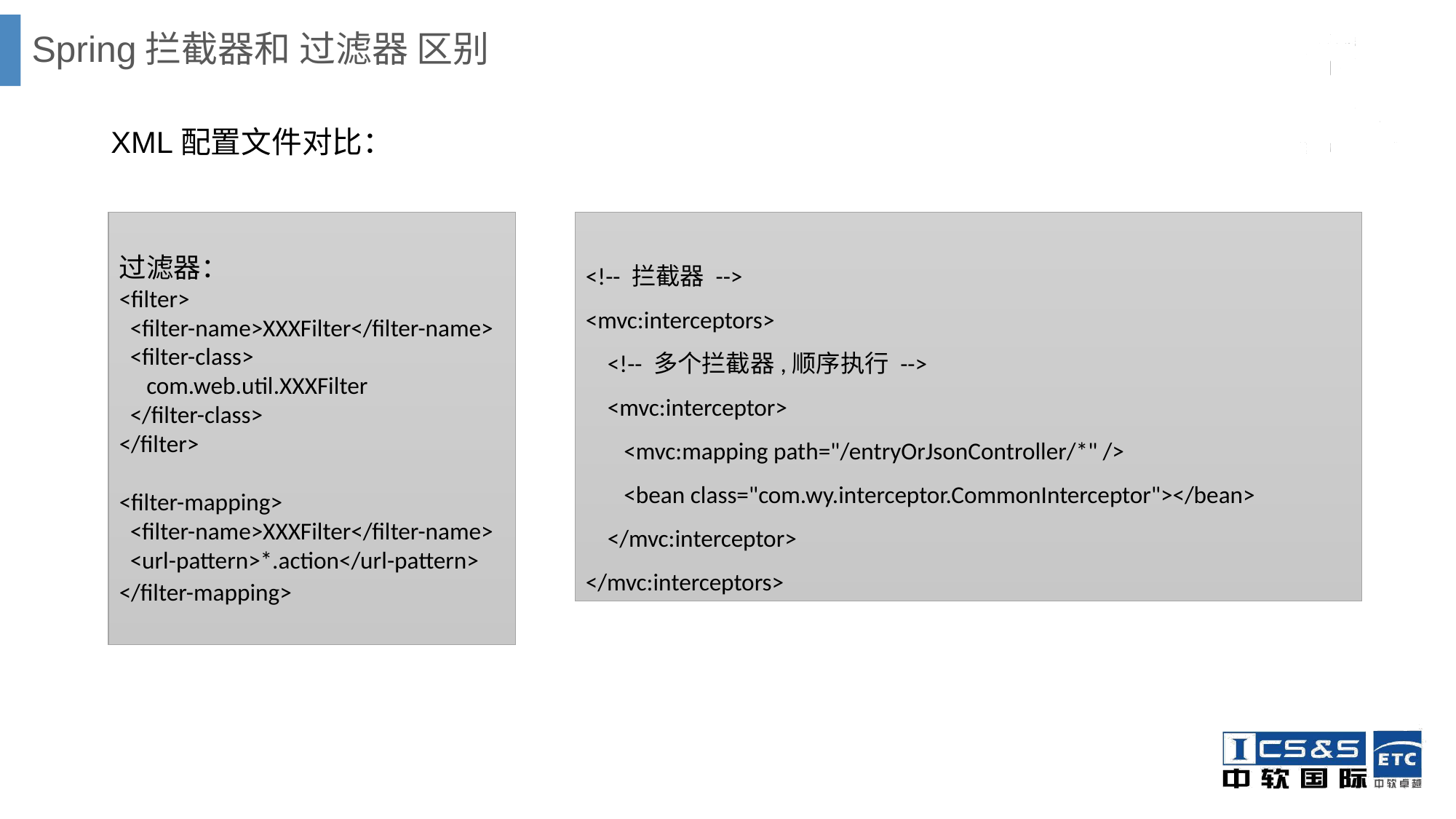

# Spring拦截器和 过滤器 区别
XML配置文件对比：

过滤器：
<filter>
  <filter-name>XXXFilter</filter-name>
  <filter-class>
     com.web.util.XXXFilter
  </filter-class>
</filter>

<filter-mapping>
  <filter-name>XXXFilter</filter-name>
  <url-pattern>*.action</url-pattern>
</filter-mapping>

<!-- 拦截器 -->
<mvc:interceptors>
    <!-- 多个拦截器,顺序执行 -->
    <mvc:interceptor>
       <mvc:mapping path="/entryOrJsonController/*" />
       <bean class="com.wy.interceptor.CommonInterceptor"></bean>
    </mvc:interceptor>
</mvc:interceptors>